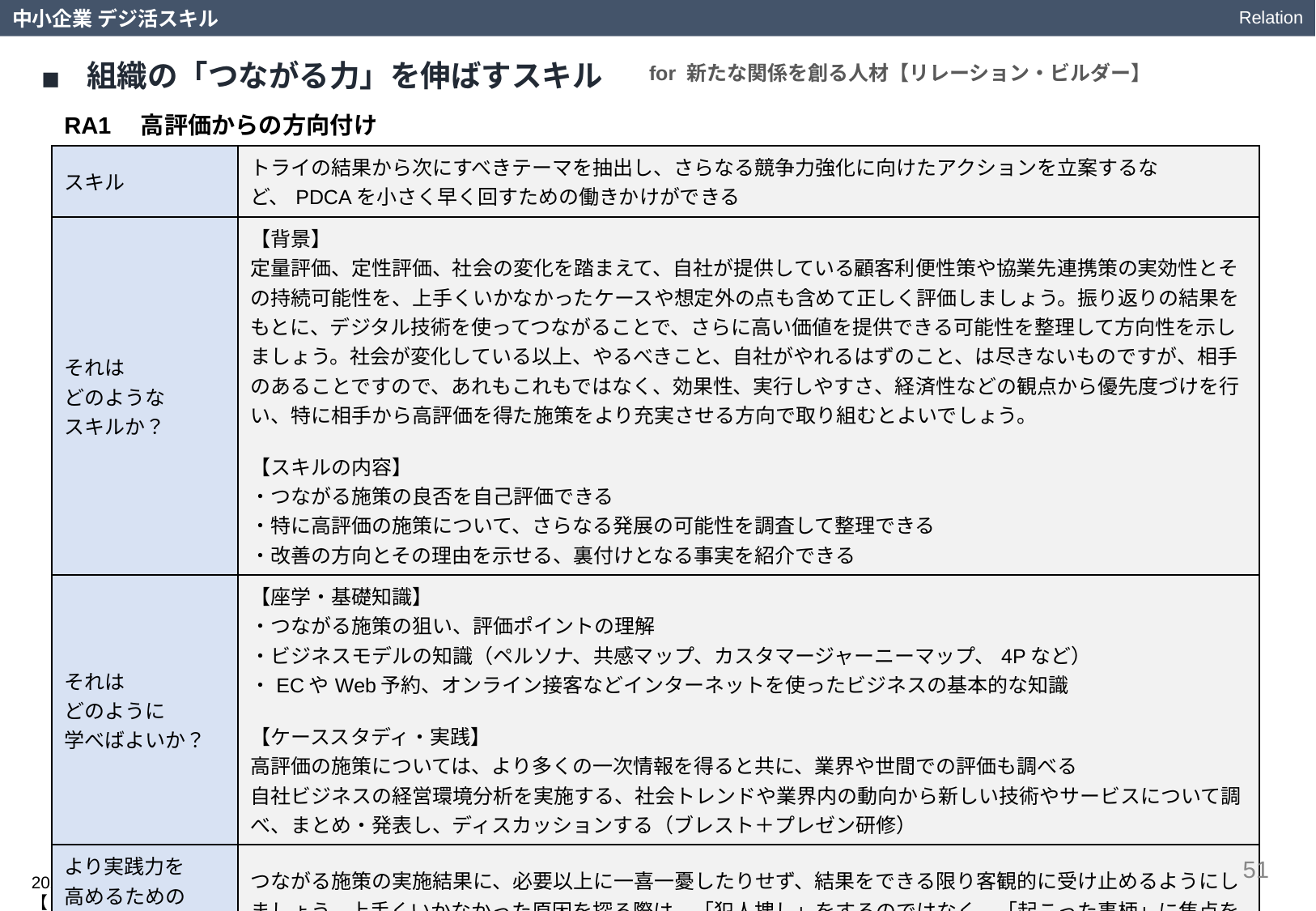

Relation
中小企業 デジ活スキル
組織の「つながる力」を伸ばすスキル
for 新たな関係を創る人材【リレーション・ビルダー】
RA1　高評価からの方向付け
| スキル | トライの結果から次にすべきテーマを抽出し、さらなる競争力強化に向けたアクションを立案するなど、PDCAを小さく早く回すための働きかけができる |
| --- | --- |
| それは どのような スキルか？ | 【背景】 定量評価、定性評価、社会の変化を踏まえて、自社が提供している顧客利便性策や協業先連携策の実効性とその持続可能性を、上手くいかなかったケースや想定外の点も含めて正しく評価しましょう。振り返りの結果をもとに、デジタル技術を使ってつながることで、さらに高い価値を提供できる可能性を整理して方向性を示しましょう。社会が変化している以上、やるべきこと、自社がやれるはずのこと、は尽きないものですが、相手のあることですので、あれもこれもではなく、効果性、実行しやすさ、経済性などの観点から優先度づけを行い、特に相手から高評価を得た施策をより充実させる方向で取り組むとよいでしょう。 【スキルの内容】 ・つながる施策の良否を自己評価できる ・特に高評価の施策について、さらなる発展の可能性を調査して整理できる ・改善の方向とその理由を示せる、裏付けとなる事実を紹介できる |
| それは どのように 学べばよいか？ | 【座学・基礎知識】 ・つながる施策の狙い、評価ポイントの理解 ・ビジネスモデルの知識（ペルソナ、共感マップ、カスタマージャーニーマップ、4Pなど） ・ECやWeb予約、オンライン接客などインターネットを使ったビジネスの基本的な知識 【ケーススタディ・実践】 高評価の施策については、より多くの一次情報を得ると共に、業界や世間での評価も調べる 自社ビジネスの経営環境分析を実施する、社会トレンドや業界内の動向から新しい技術やサービスについて調べ、まとめ・発表し、ディスカッションする（ブレスト＋プレゼン研修） |
| より実践力を 高めるための 視点や考え方は？ | つながる施策の実施結果に、必要以上に一喜一憂したりせず、結果をできる限り客観的に受け止めるようにしましょう。上手くいかなかった原因を探る際は、「犯人捜し」をするのではなく、「起こった事柄」に焦点を当て、そこから学びを得るように思考しましょう。 |
51